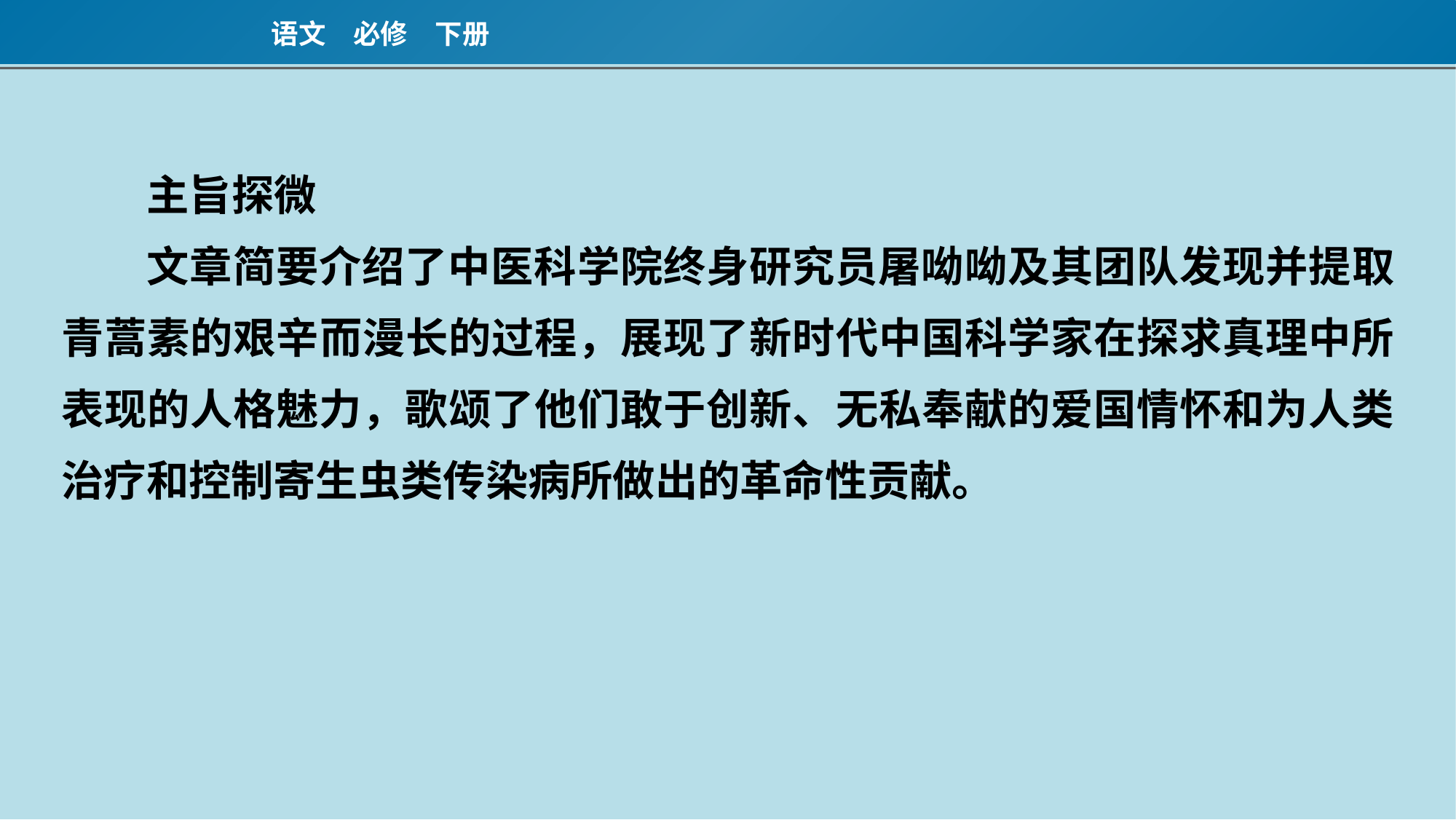

主旨探微
文章简要介绍了中医科学院终身研究员屠呦呦及其团队发现并提取青蒿素的艰辛而漫长的过程，展现了新时代中国科学家在探求真理中所表现的人格魅力，歌颂了他们敢于创新、无私奉献的爱国情怀和为人类治疗和控制寄生虫类传染病所做出的革命性贡献。